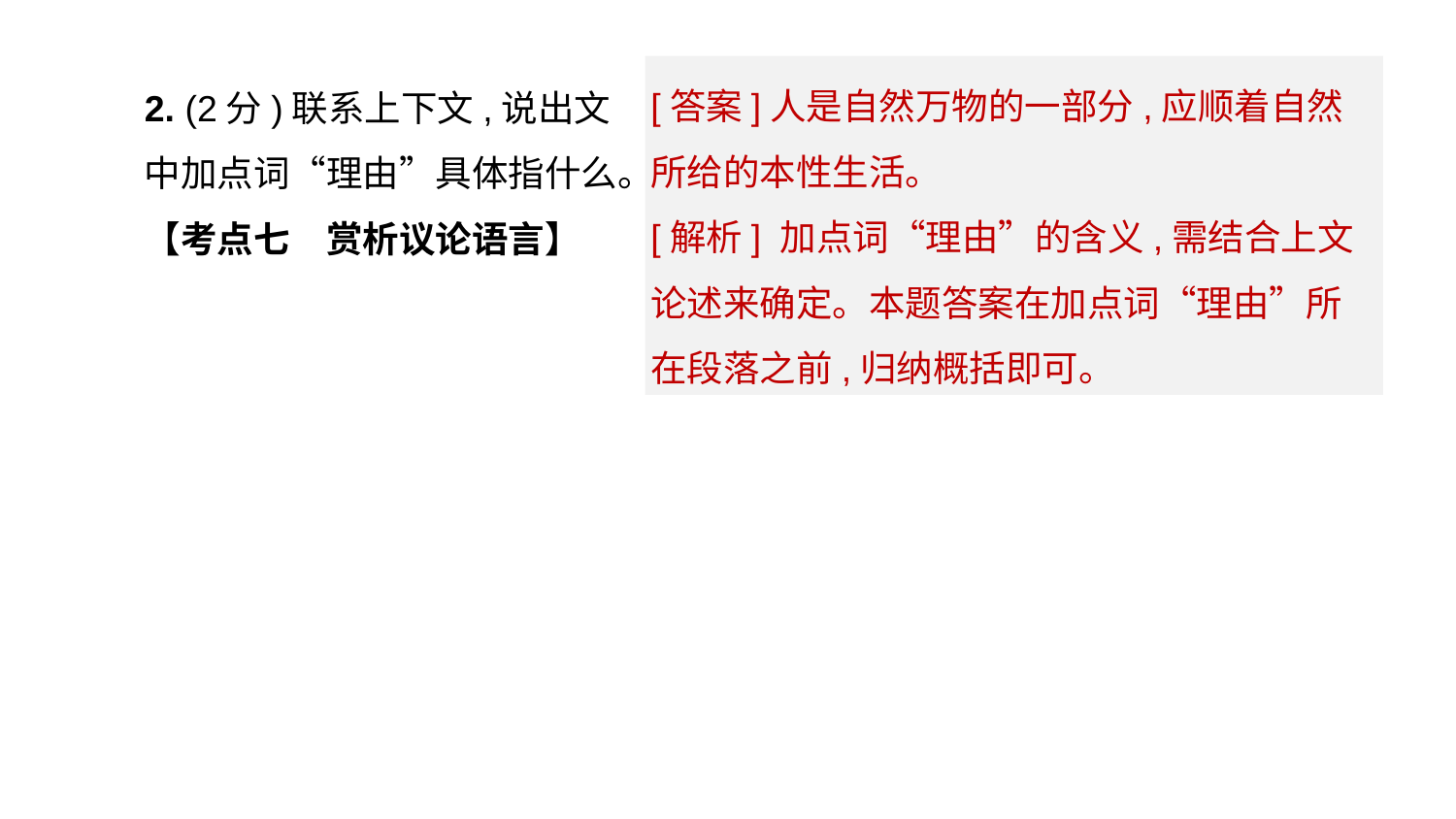

[答案]人是自然万物的一部分,应顺着自然所给的本性生活。
[解析] 加点词“理由”的含义,需结合上文论述来确定。本题答案在加点词“理由”所在段落之前,归纳概括即可。
2. (2分)联系上下文,说出文中加点词“理由”具体指什么。【考点七　赏析议论语言】